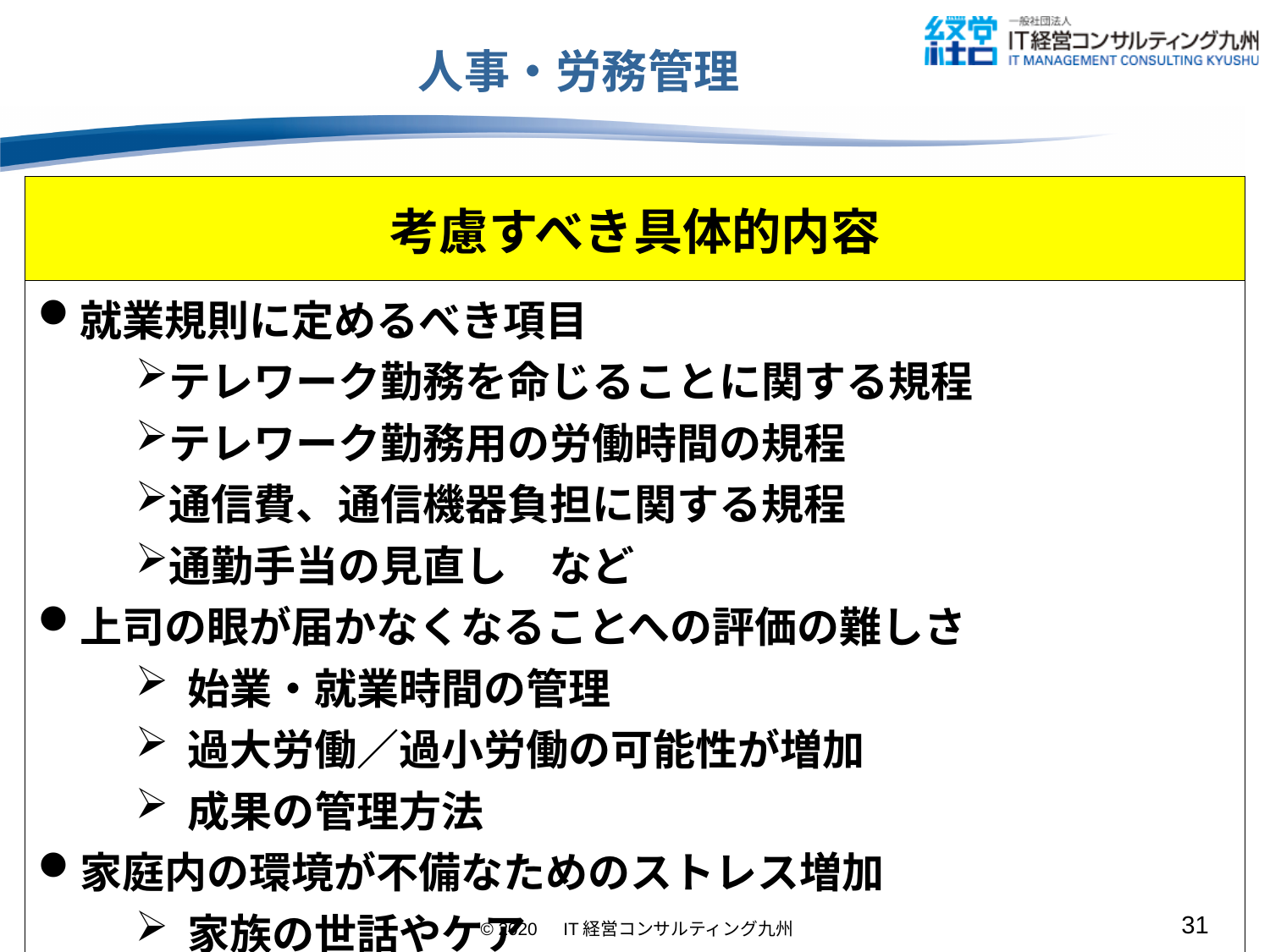

# 人事・労務管理
| 考慮すべき具体的内容 |
| --- |
| 就業規則に定めるべき項目 テレワーク勤務を命じることに関する規程 テレワーク勤務用の労働時間の規程 通信費、通信機器負担に関する規程 通勤手当の見直し　など 上司の眼が届かなくなることへの評価の難しさ 始業・就業時間の管理 過大労働／過小労働の可能性が増加 成果の管理方法 家庭内の環境が不備なためのストレス増加 家族の世話やケア コミュニケーション不足によるストレスや生産性の低下 |
31